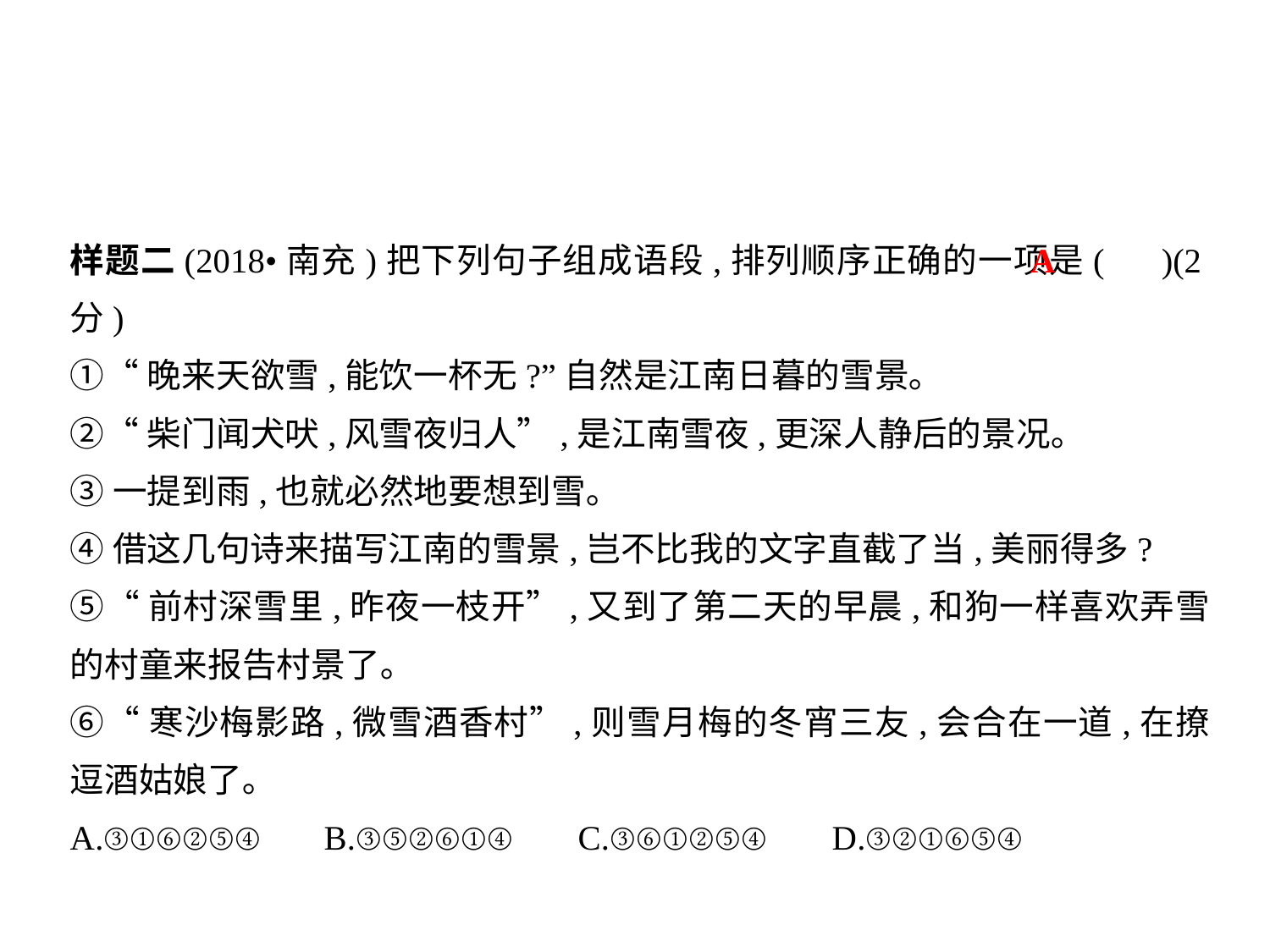

样题二(2018•南充)把下列句子组成语段,排列顺序正确的一项是(      )(2分)
①“晚来天欲雪,能饮一杯无?”自然是江南日暮的雪景｡
②“柴门闻犬吠,风雪夜归人”,是江南雪夜,更深人静后的景况｡
③一提到雨,也就必然地要想到雪｡
④借这几句诗来描写江南的雪景,岂不比我的文字直截了当,美丽得多?
⑤“前村深雪里,昨夜一枝开”,又到了第二天的早晨,和狗一样喜欢弄雪的村童来报告村景了｡
⑥“寒沙梅影路,微雪酒香村”,则雪月梅的冬宵三友,会合在一道,在撩逗酒姑娘了｡
A.③①⑥②⑤④	B.③⑤②⑥①④	C.③⑥①②⑤④	D.③②①⑥⑤④
A